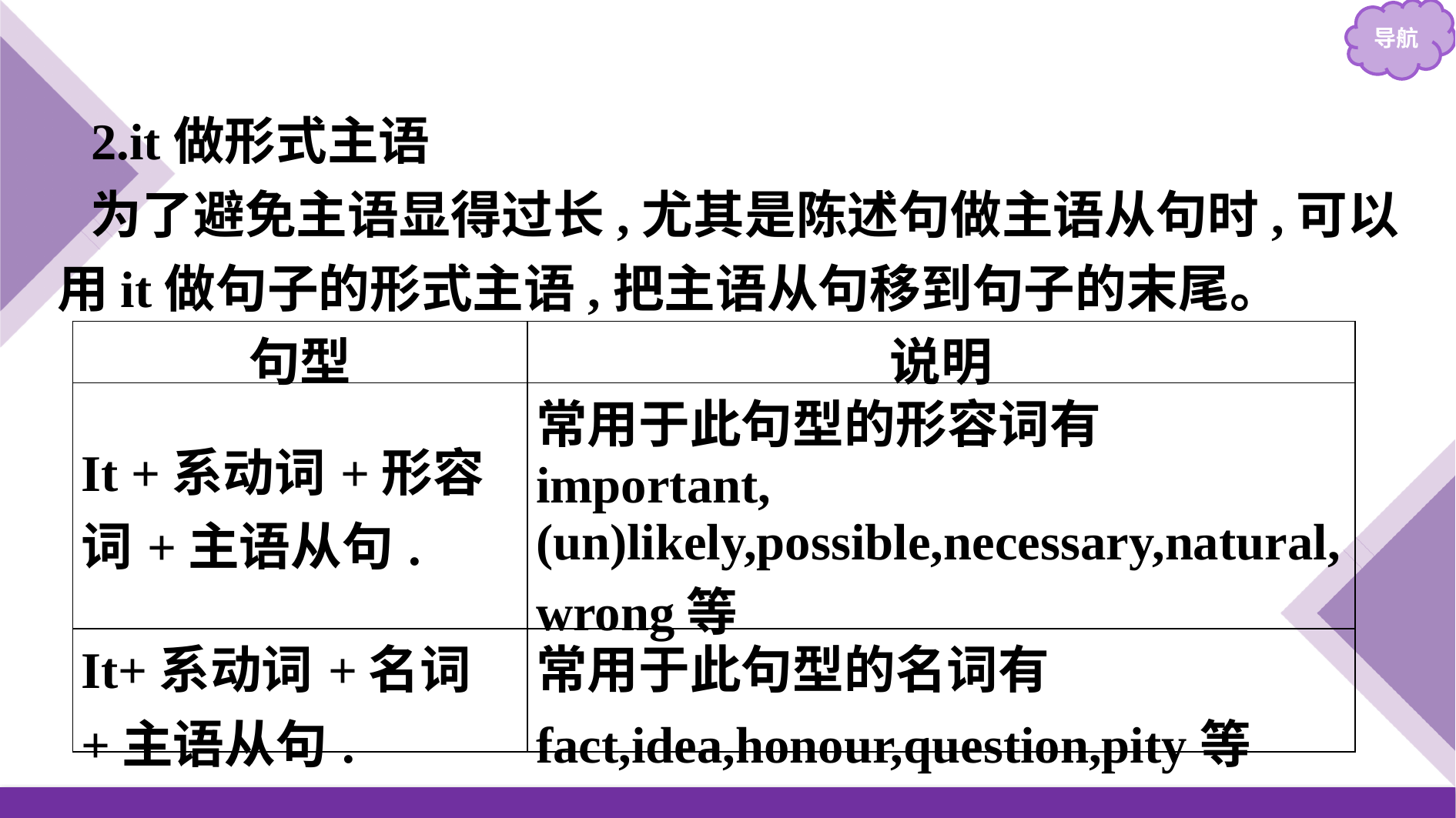

2.it做形式主语
为了避免主语显得过长,尤其是陈述句做主语从句时,可以用it做句子的形式主语,把主语从句移到句子的末尾。
| 句型 | 说明 |
| --- | --- |
| It +系动词+形容词+主语从句. | 常用于此句型的形容词有important, (un)likely,possible,necessary,natural,wrong等 |
| It+系动词+名词+主语从句. | 常用于此句型的名词有fact,idea,honour,question,pity等 |